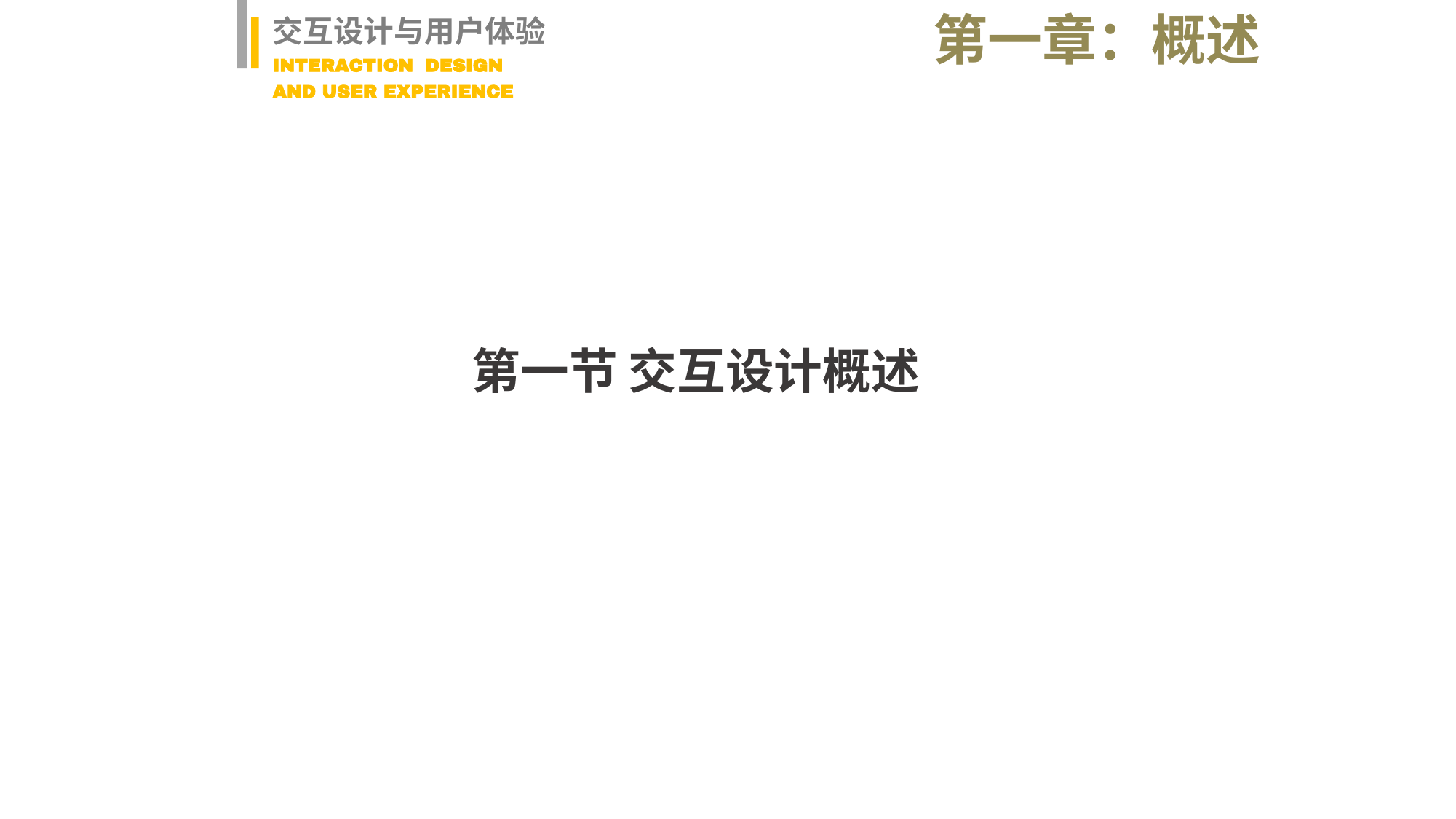

第一章：概述

交互设计与用户体验
INTERACTION  DESIGN
AND USER EXPERIENCE
第一节 交互设计概述